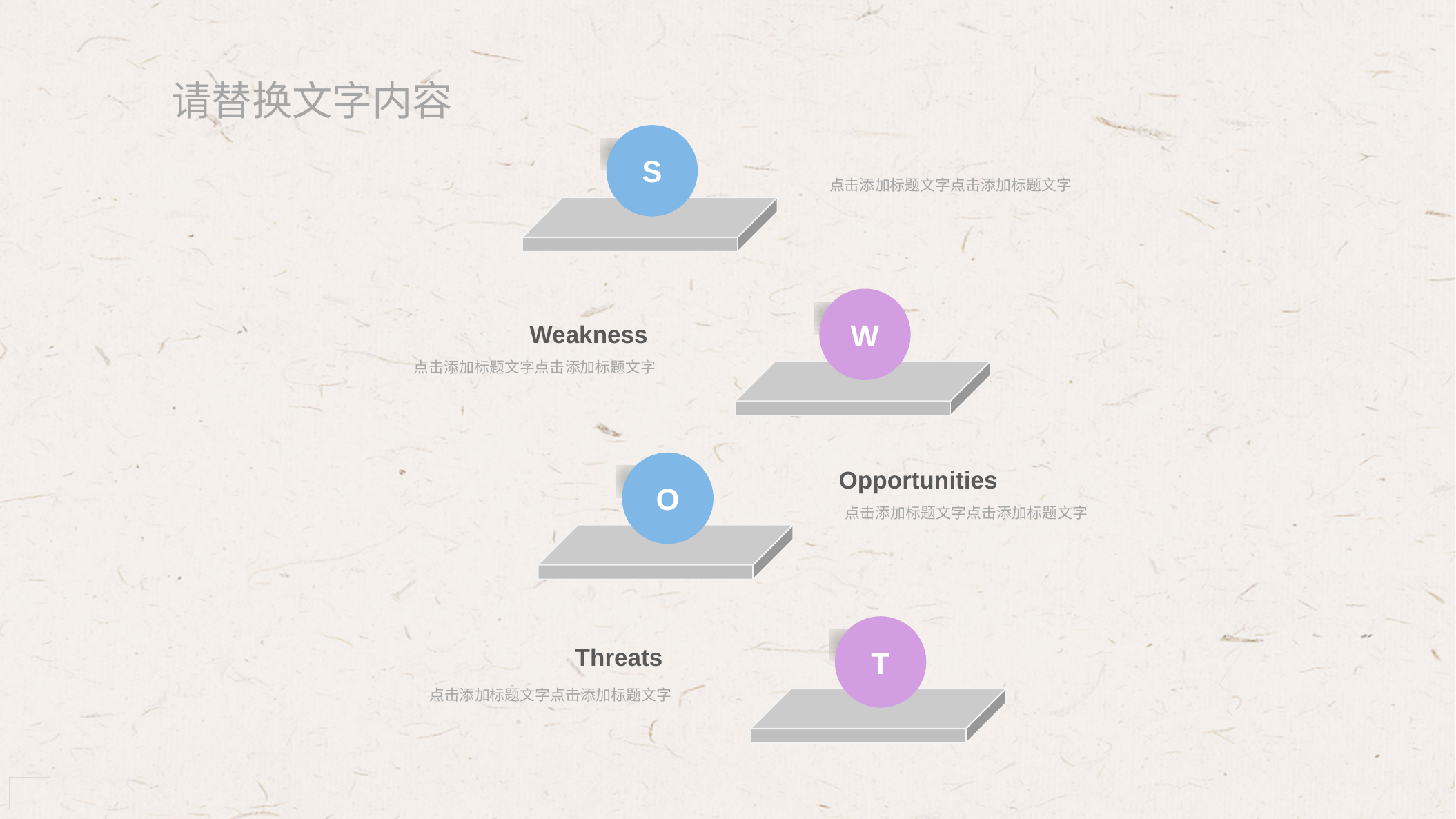

请替换文字内容
S
点击添加标题文字点击添加标题文字

W
Weakness
点击添加标题文字点击添加标题文字

O
Opportunities
点击添加标题文字点击添加标题文字

T
Threats
点击添加标题文字点击添加标题文字

19